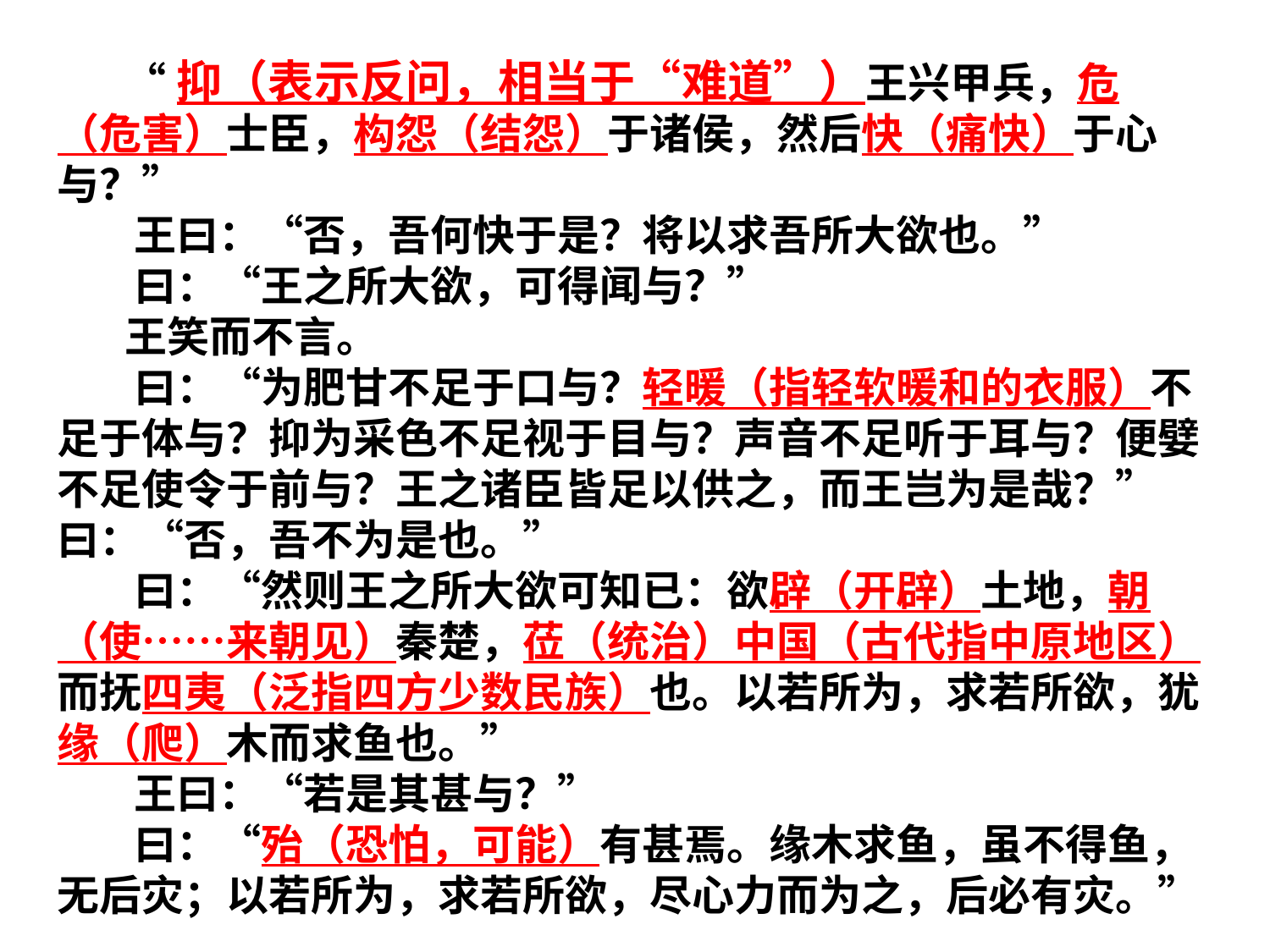

“抑（表示反问，相当于“难道”）王兴甲兵，危（危害）士臣，构怨（结怨）于诸侯，然后快（痛快）于心与？”
       王曰：“否，吾何快于是？将以求吾所大欲也。”
       曰：“王之所大欲，可得闻与？”
      王笑而不言。
       曰：“为肥甘不足于口与？轻暖（指轻软暖和的衣服）不足于体与？抑为采色不足视于目与？声音不足听于耳与？便嬖不足使令于前与？王之诸臣皆足以供之，而王岂为是哉？”
曰：“否，吾不为是也。”
       曰：“然则王之所大欲可知已：欲辟（开辟）土地，朝（使……来朝见）秦楚，莅（统治）中国（古代指中原地区）而抚四夷（泛指四方少数民族）也。以若所为，求若所欲，犹缘（爬）木而求鱼也。”
       王曰：“若是其甚与？”
       曰：“殆（恐怕，可能）有甚焉。缘木求鱼，虽不得鱼，无后灾；以若所为，求若所欲，尽心力而为之，后必有灾。”